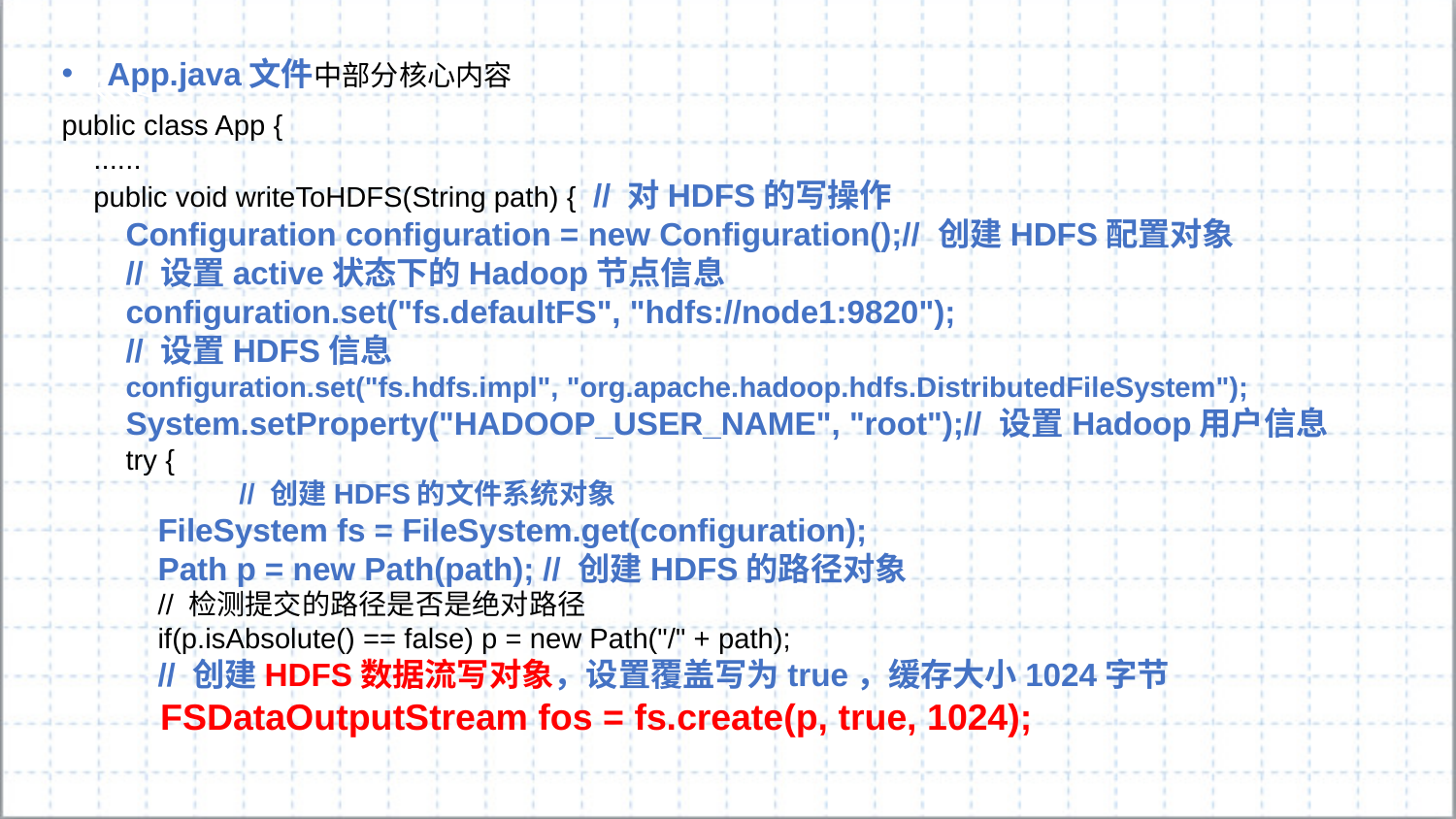

App.java文件中部分核心内容
public class App {
    ......
    public void writeToHDFS(String path) {  // 对HDFS的写操作
        Configuration configuration = new Configuration();// 创建HDFS配置对象
        // 设置active状态下的Hadoop节点信息
        configuration.set("fs.defaultFS", "hdfs://node1:9820");
        // 设置HDFS信息
        configuration.set("fs.hdfs.impl", "org.apache.hadoop.hdfs.DistributedFileSystem");
        System.setProperty("HADOOP_USER_NAME", "root");// 设置Hadoop用户信息
        try {
	    // 创建HDFS的文件系统对象
            FileSystem fs = FileSystem.get(configuration);
            Path p = new Path(path); // 创建HDFS的路径对象
            // 检测提交的路径是否是绝对路径
            if(p.isAbsolute() == false) p = new Path("/" + path);
            // 创建HDFS数据流写对象，设置覆盖写为true，缓存大小1024字节
           FSDataOutputStream fos = fs.create(p, true, 1024);